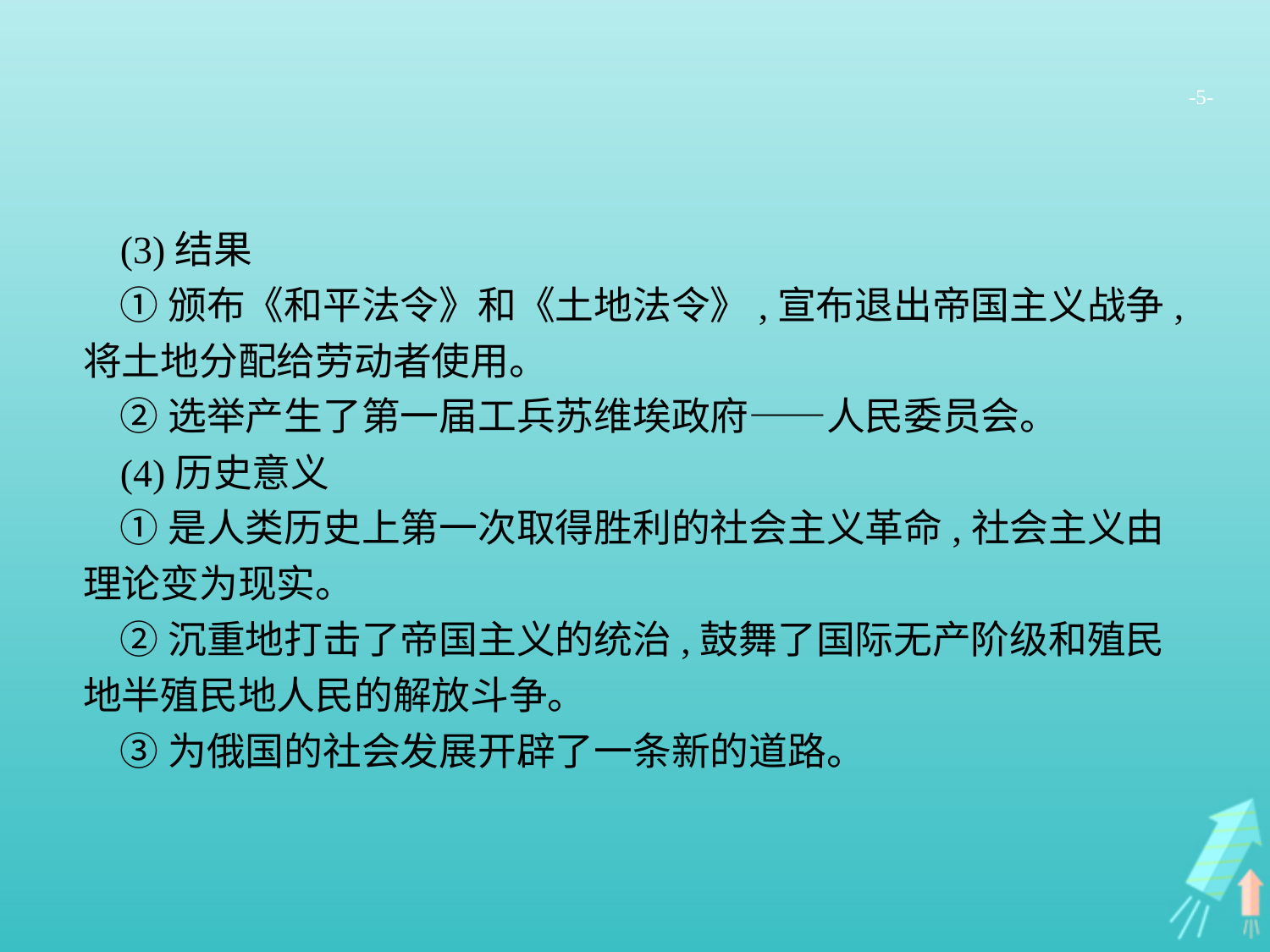

-5-
(3)结果
①颁布《和平法令》和《土地法令》,宣布退出帝国主义战争,将土地分配给劳动者使用。
②选举产生了第一届工兵苏维埃政府——人民委员会。
(4)历史意义
①是人类历史上第一次取得胜利的社会主义革命,社会主义由理论变为现实。
②沉重地打击了帝国主义的统治,鼓舞了国际无产阶级和殖民地半殖民地人民的解放斗争。
③为俄国的社会发展开辟了一条新的道路。